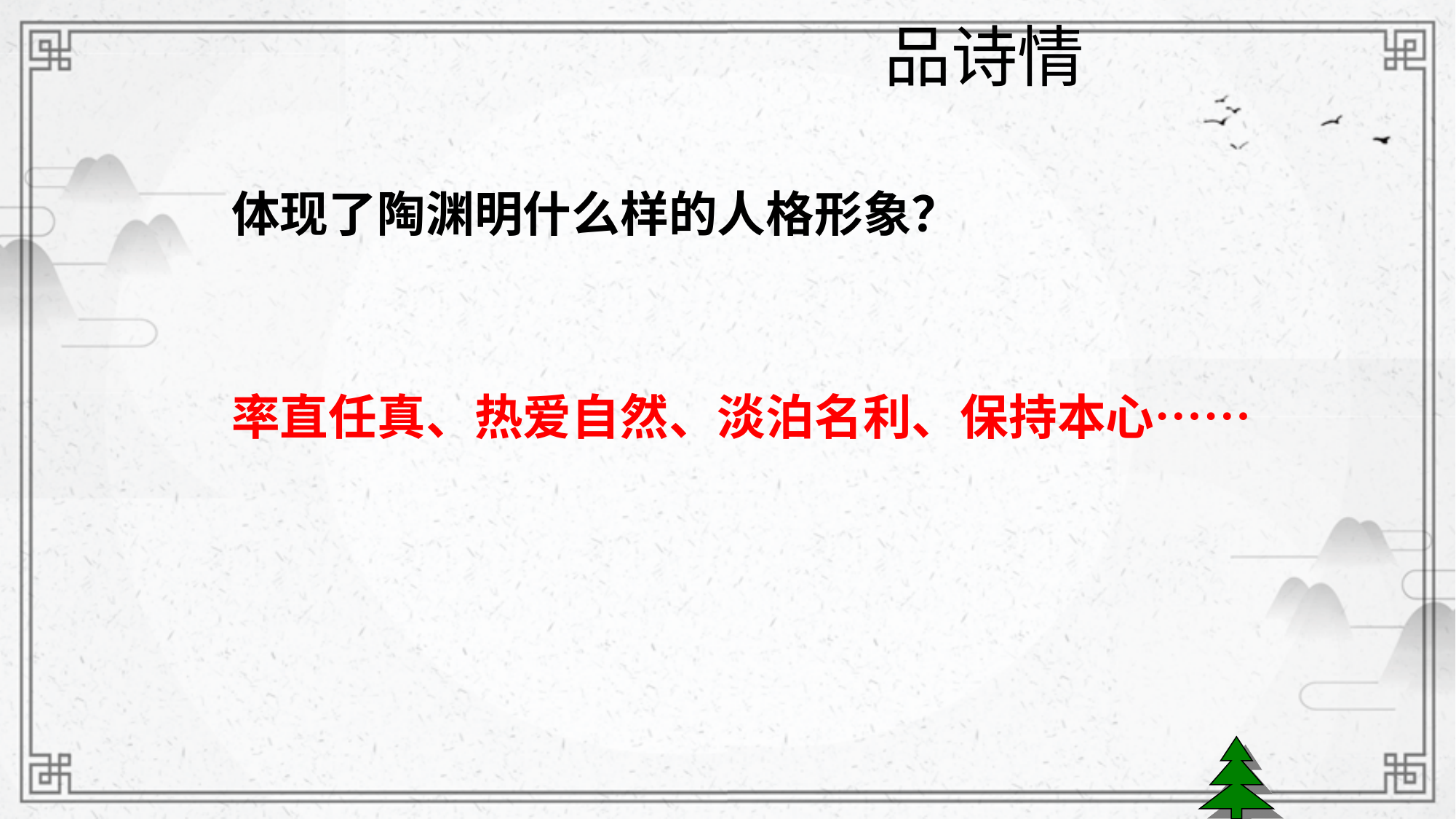

品诗情
体现了陶渊明什么样的人格形象？

率直任真、热爱自然、淡泊名利、保持本心……